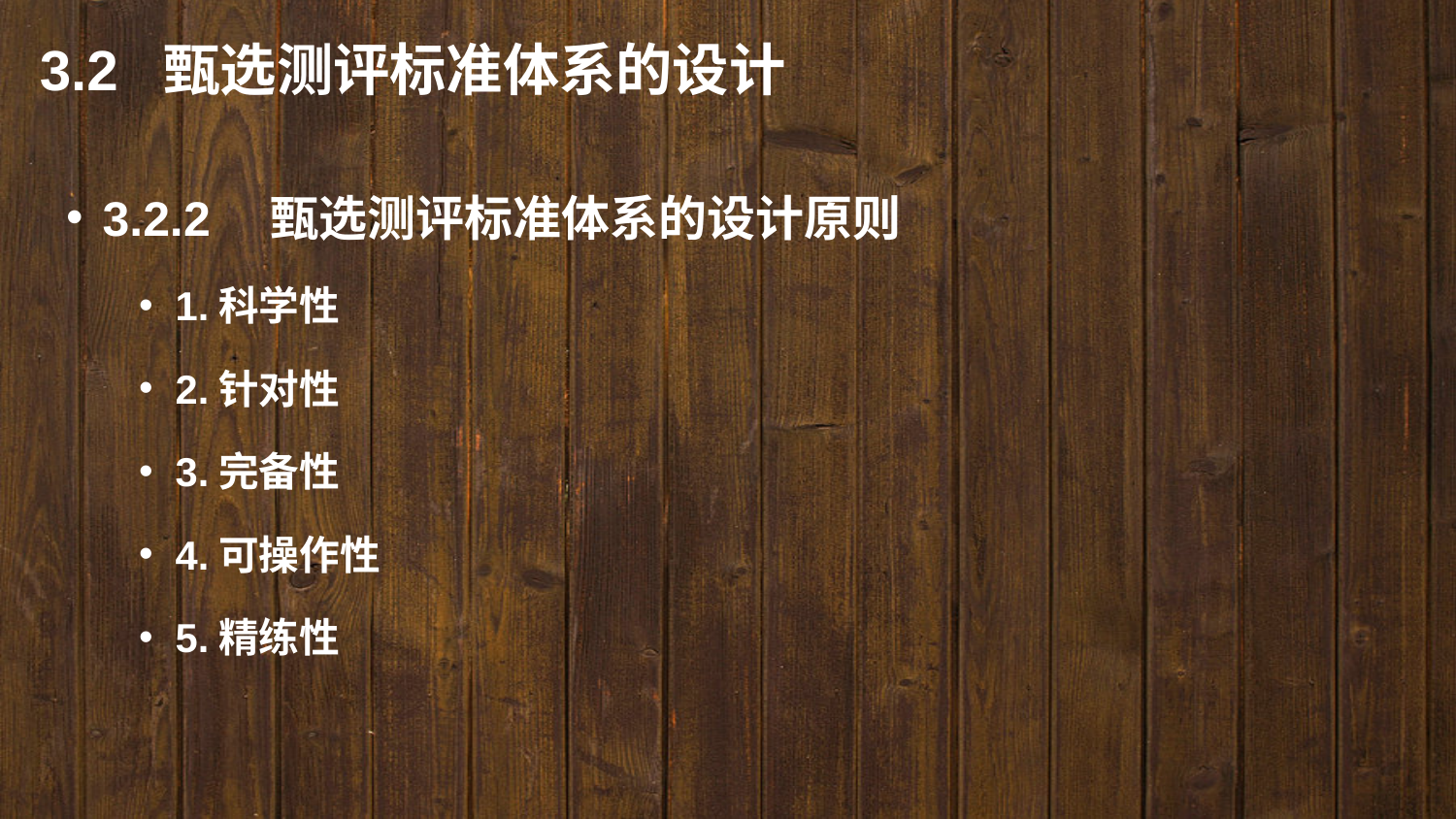

3.2  甄选测评标准体系的设计
3.2.2　甄选测评标准体系的设计原则
1.科学性
2.针对性
3.完备性
4.可操作性
5.精练性